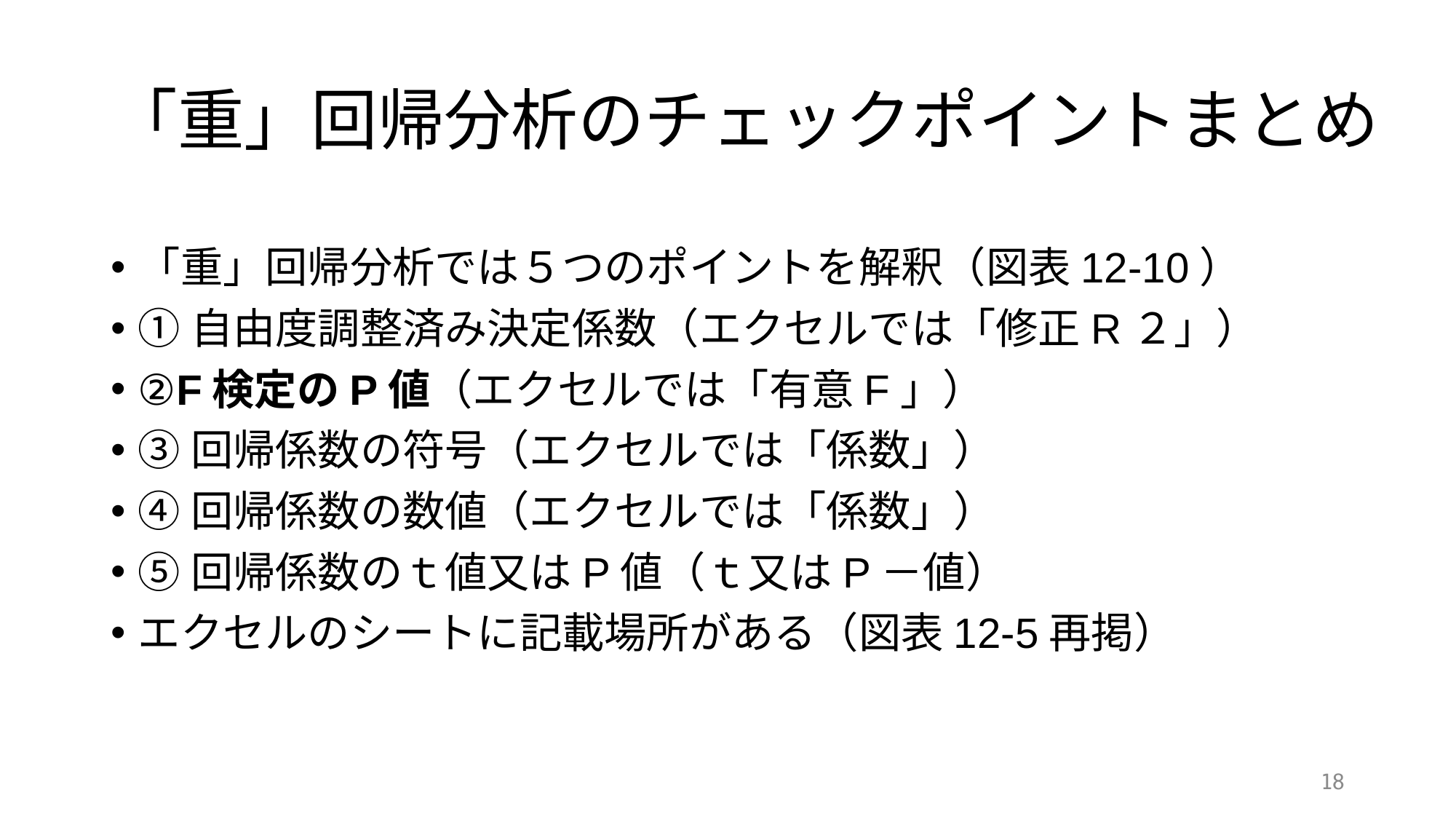

# 「重」回帰分析のチェックポイントまとめ
「重」回帰分析では５つのポイントを解釈（図表12-10）
①自由度調整済み決定係数（エクセルでは「修正R２」）
②F検定のP値（エクセルでは「有意F」）
③回帰係数の符号（エクセルでは「係数」）
④回帰係数の数値（エクセルでは「係数」）
⑤回帰係数のｔ値又はP値（ｔ又はP－値）
エクセルのシートに記載場所がある（図表12-5再掲）
18